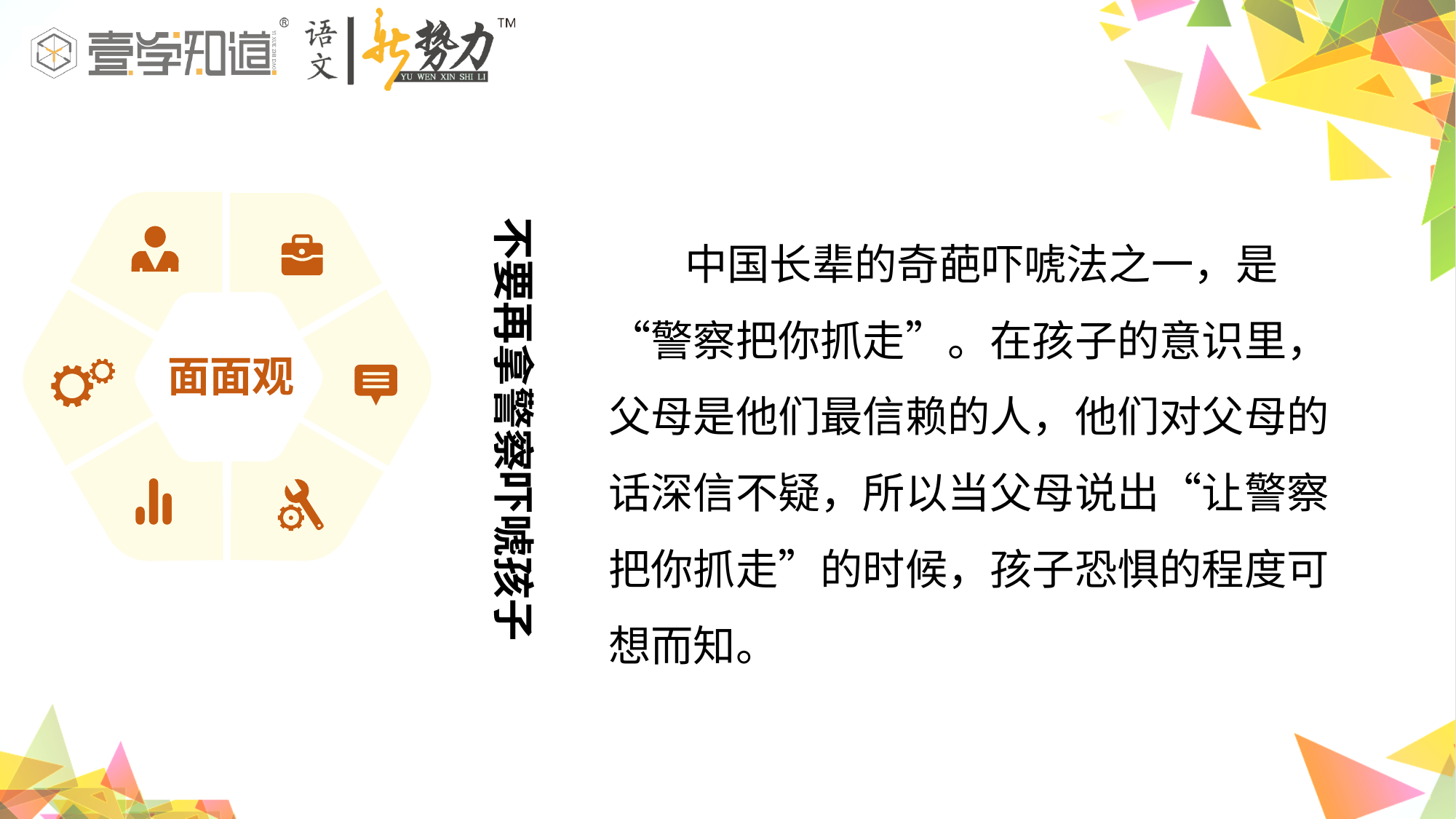

面面观

       中国长辈的奇葩吓唬法之一，是“警察把你抓走”。在孩子的意识里，父母是他们最信赖的人，他们对父母的话深信不疑，所以当父母说出“让警察把你抓走”的时候，孩子恐惧的程度可想而知。
不要再拿警察吓唬孩子